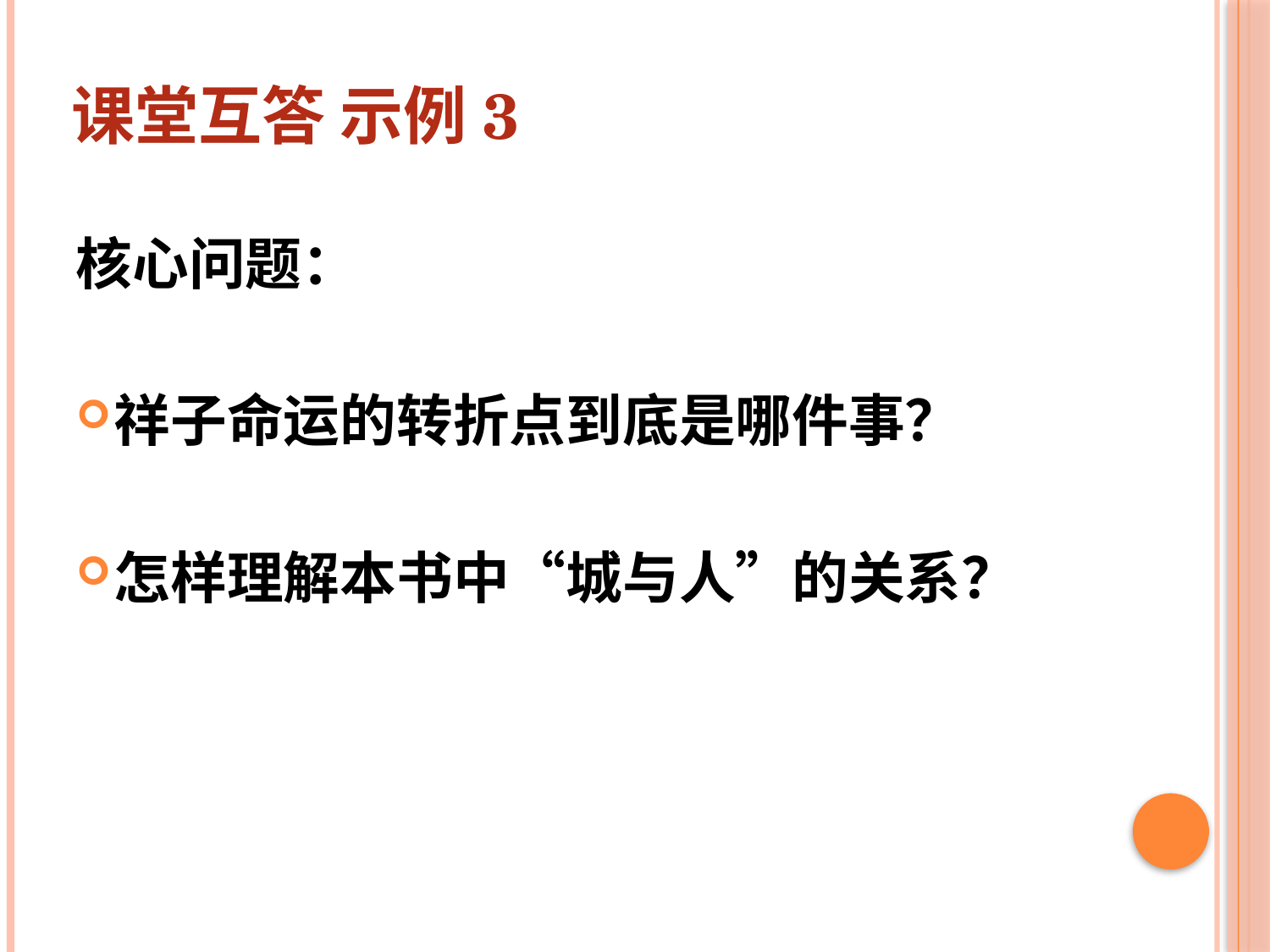

# 课堂互答 示例3
核心问题：

祥子命运的转折点到底是哪件事？

怎样理解本书中“城与人”的关系？